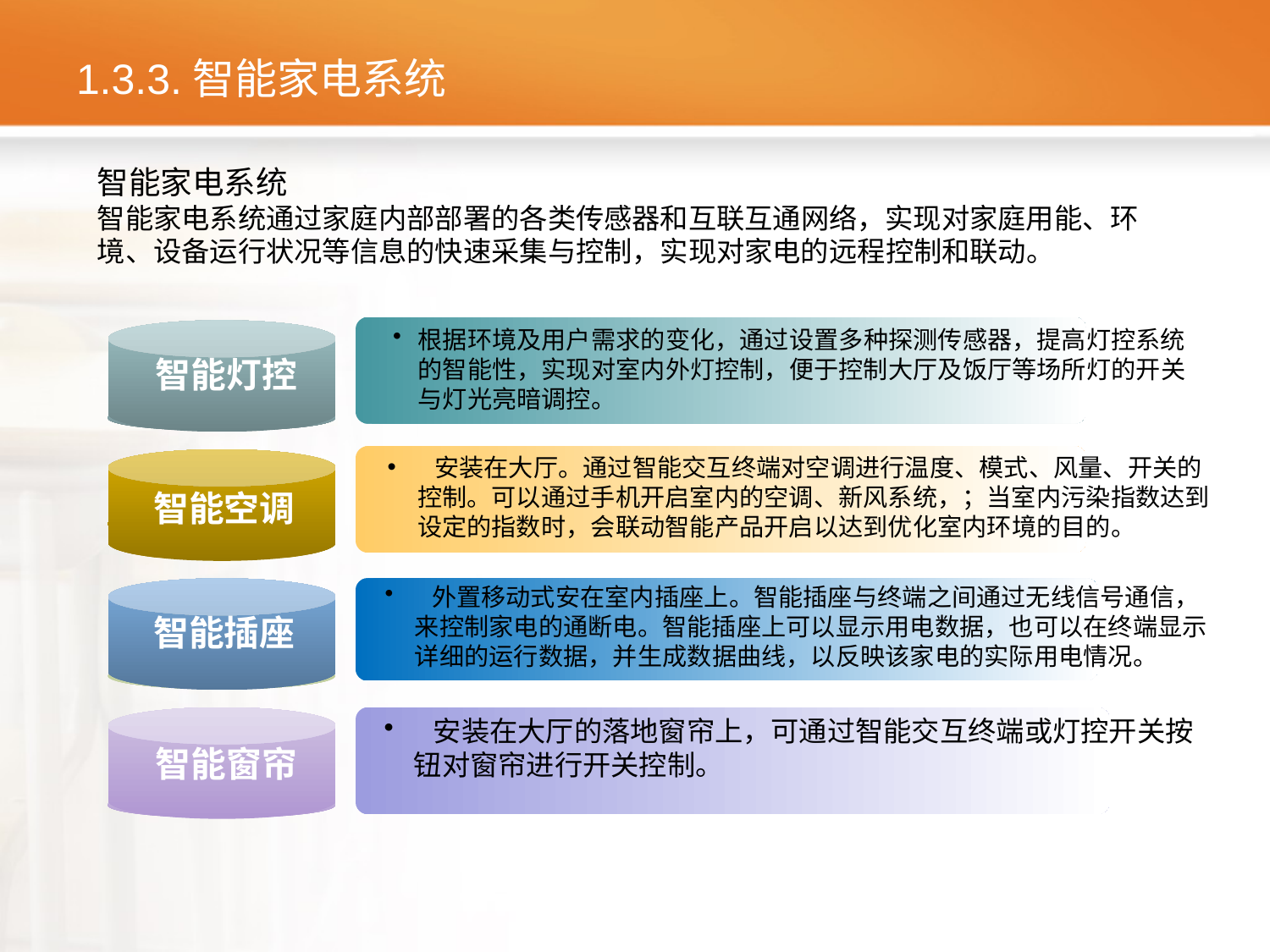

# 1.3.3.智能家电系统
智能家电系统
智能家电系统通过家庭内部部署的各类传感器和互联互通网络，实现对家庭用能、环境、设备运行状况等信息的快速采集与控制，实现对家电的远程控制和联动。

根据环境及用户需求的变化，通过设置多种探测传感器，提高灯控系统的智能性，实现对室内外灯控制，便于控制大厅及饭厅等场所灯的开关与灯光亮暗调控。

智能灯控
  安装在大厅。通过智能交互终端对空调进行温度、模式、风量、开关的控制。可以通过手机开启室内的空调、新风系统，；当室内污染指数达到设定的指数时，会联动智能产品开启以达到优化室内环境的目的。

智能空调
  外置移动式安在室内插座上。智能插座与终端之间通过无线信号通信，来控制家电的通断电。智能插座上可以显示用电数据，也可以在终端显示详细的运行数据，并生成数据曲线，以反映该家电的实际用电情况。

智能插座

  安装在大厅的落地窗帘上，可通过智能交互终端或灯控开关按钮对窗帘进行开关控制。
智能窗帘